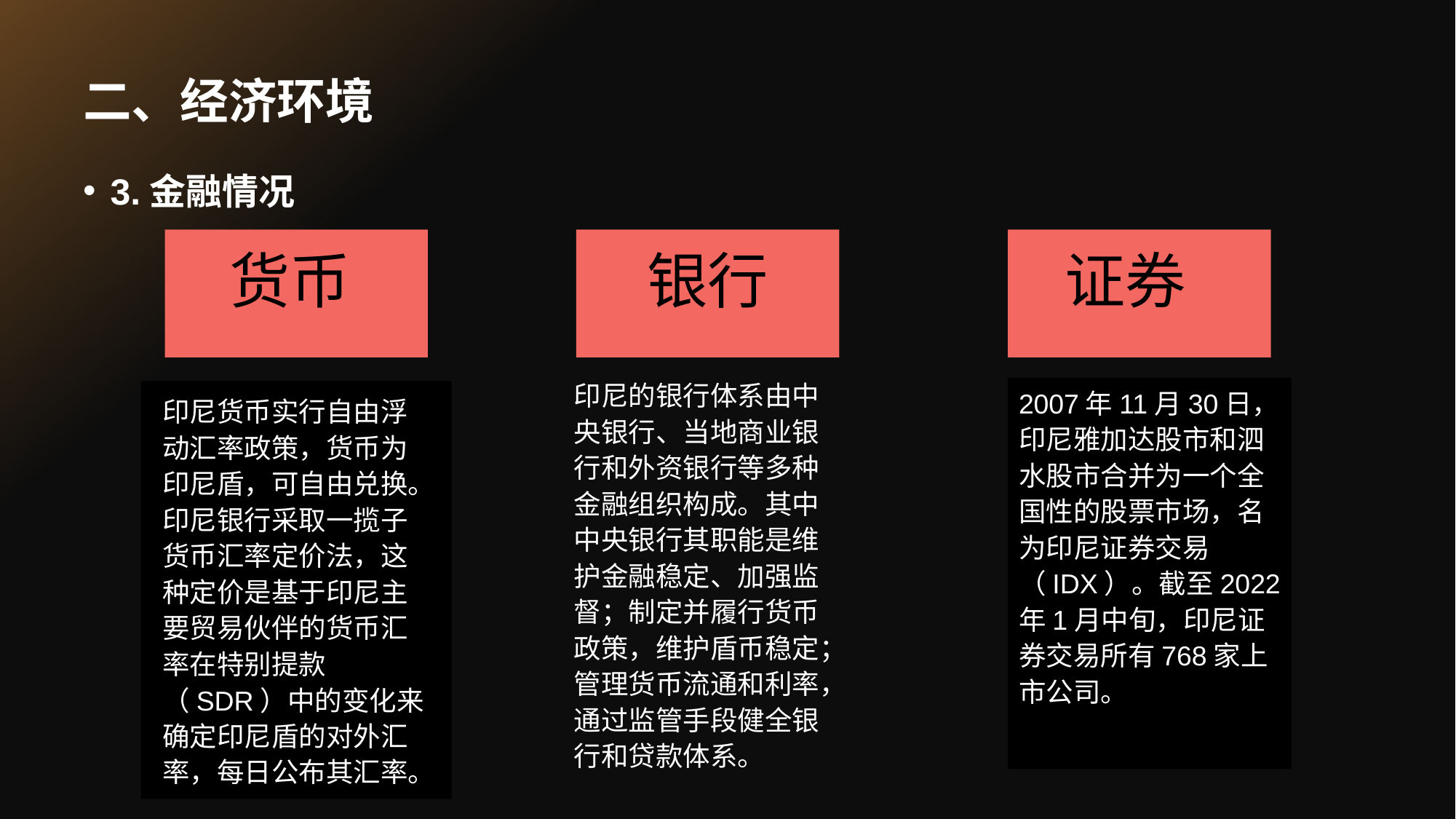

# 二、经济环境
3.金融情况

证券
货币

银行
印尼的银行体系由中央银行、当地商业银行和外资银行等多种金融组织构成。其中中央银行其职能是维护金融稳定、加强监督；制定并履行货币政策，维护盾币稳定；管理货币流通和利率，通过监管手段健全银行和贷款体系。

2007年11月30日，印尼雅加达股市和泗水股市合并为一个全国性的股票市场，名为印尼证券交易（IDX）。截至2022年1月中旬，印尼证券交易所有768家上市公司。

印尼货币实行自由浮动汇率政策，货币为印尼盾，可自由兑换。印尼银行采取一揽子货币汇率定价法，这种定价是基于印尼主要贸易伙伴的货币汇率在特别提款（SDR）中的变化来确定印尼盾的对外汇率，每日公布其汇率。